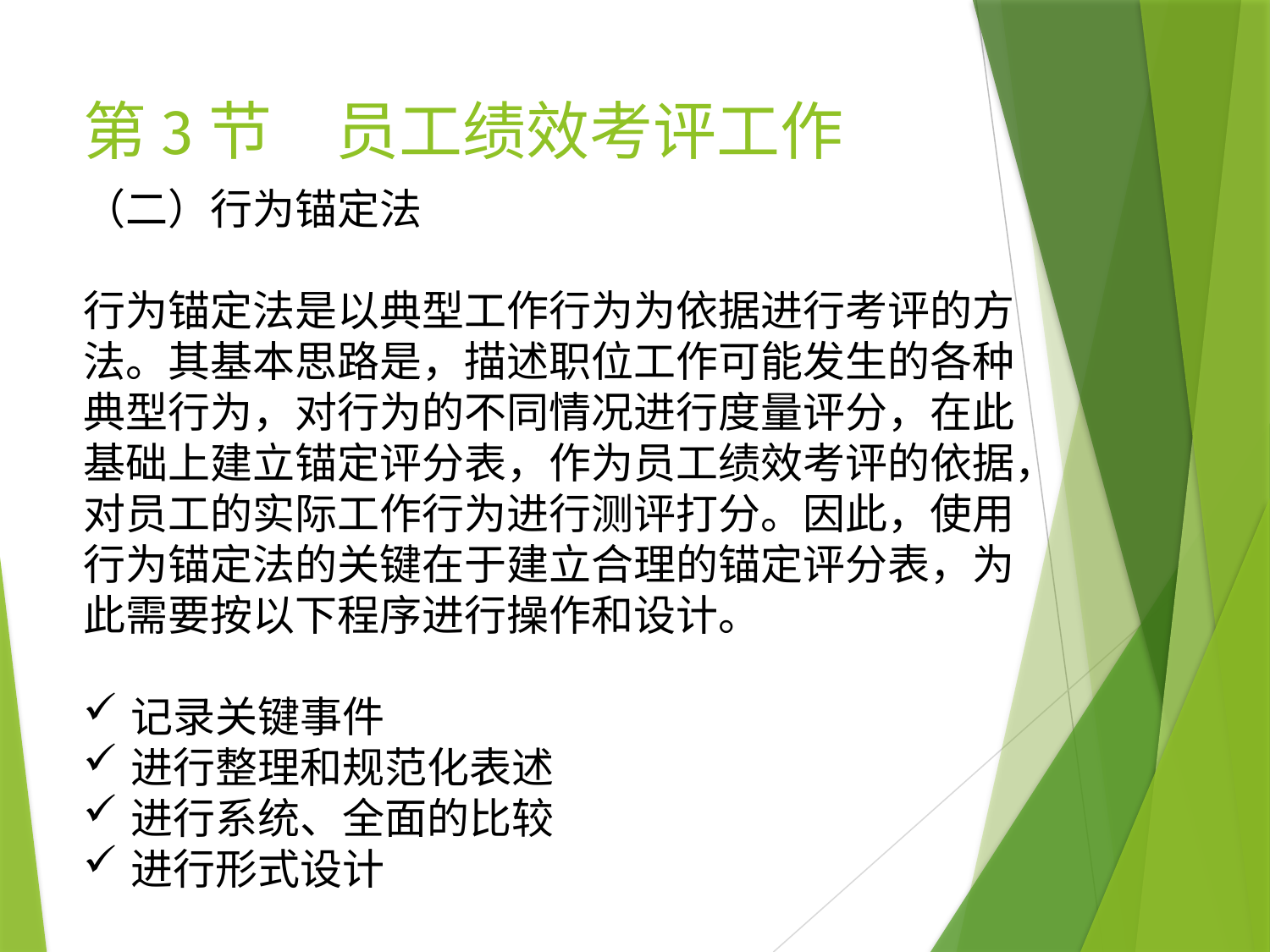

# 第3节　员工绩效考评工作
（二）行为锚定法

行为锚定法是以典型工作行为为依据进行考评的方法。其基本思路是，描述职位工作可能发生的各种典型行为，对行为的不同情况进行度量评分，在此基础上建立锚定评分表，作为员工绩效考评的依据，对员工的实际工作行为进行测评打分。因此，使用行为锚定法的关键在于建立合理的锚定评分表，为此需要按以下程序进行操作和设计。

记录关键事件
进行整理和规范化表述
进行系统、全面的比较
进行形式设计